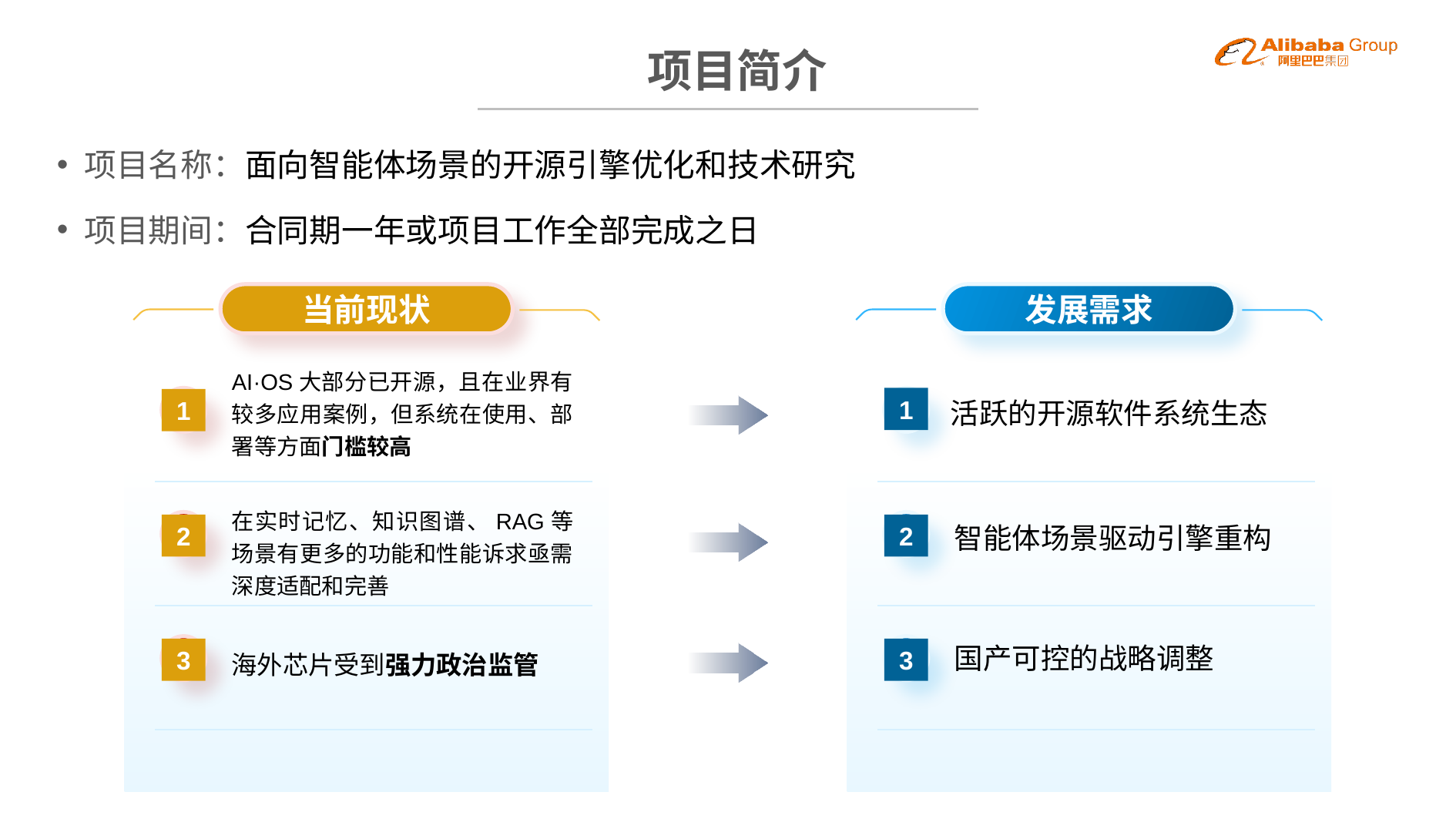

BBAAD9C20180234D78E509342D30B68042B9B2091AC58B80A1D98F3CB1E32B745B46B2386164DB0F22492E08C84624EC2D0921AAA1D0EBB11B5EC254370E25D524FE053D7C25E687A49429D76ED243B22E22E5817C4904A6A8CEB19A51160C68DC162490BEB
# 项目简介
项目名称：面向智能体场景的开源引擎优化和技术研究
项目期间：合同期一年或项目工作全部完成之日

当前现状

AI·OS大部分已开源，且在业界有较多应用案例，但系统在使用、部署等方面门槛较高

1
在实时记忆、知识图谱、RAG等场景有更多的功能和性能诉求亟需深度适配和完善

2

海外芯片受到强力政治监管
3

发展需求

活跃的开源软件系统生态

1
智能体场景驱动引擎重构

2
国产可控的战略调整

3